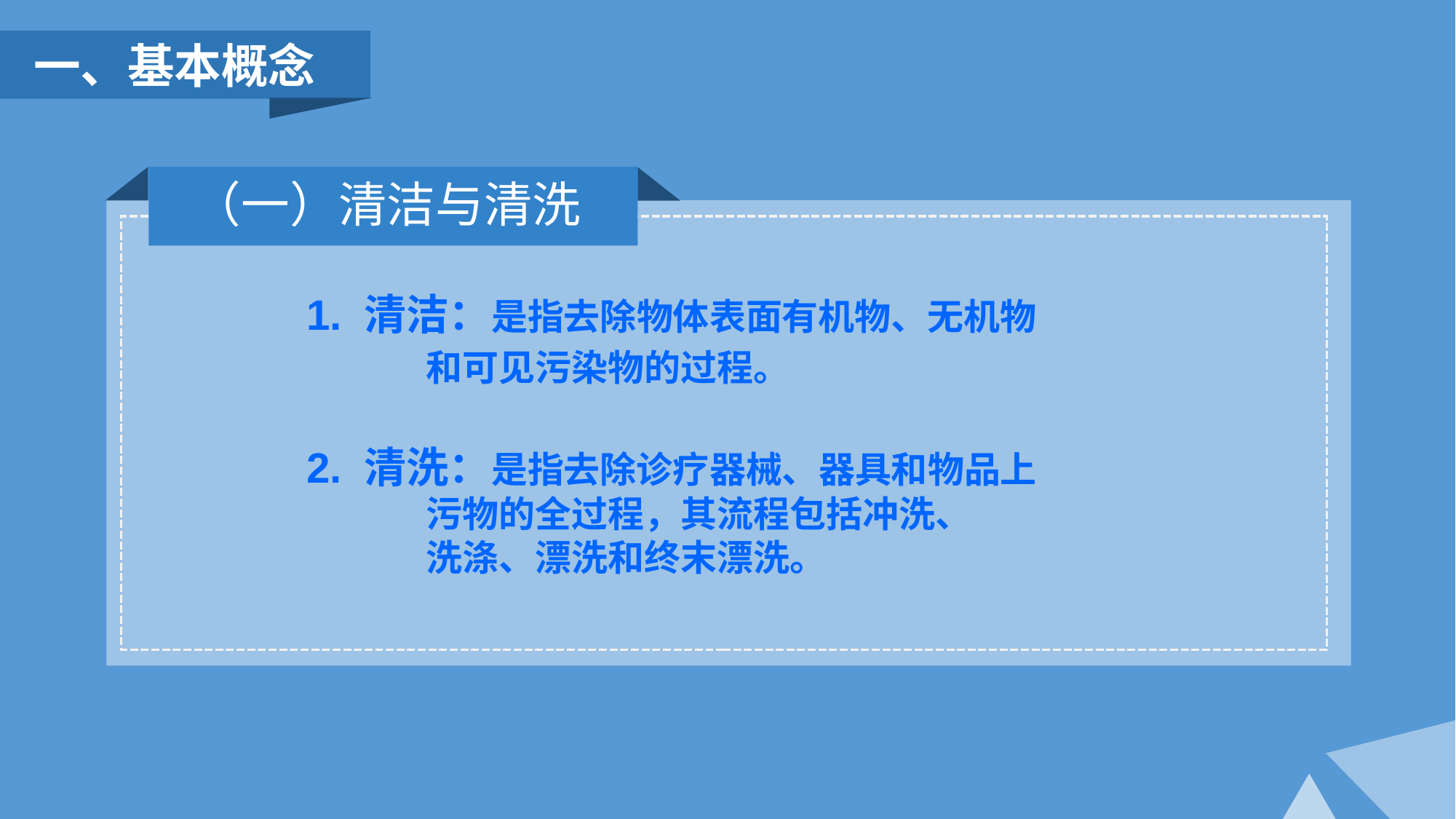

一、基本概念

（一）清洁与清洗

 1. 清洁：是指去除物体表面有机物、无机物
               和可见污染物的过程。

 2. 清洗：是指去除诊疗器械、器具和物品上
               污物的全过程，其流程包括冲洗、
               洗涤、漂洗和终末漂洗。